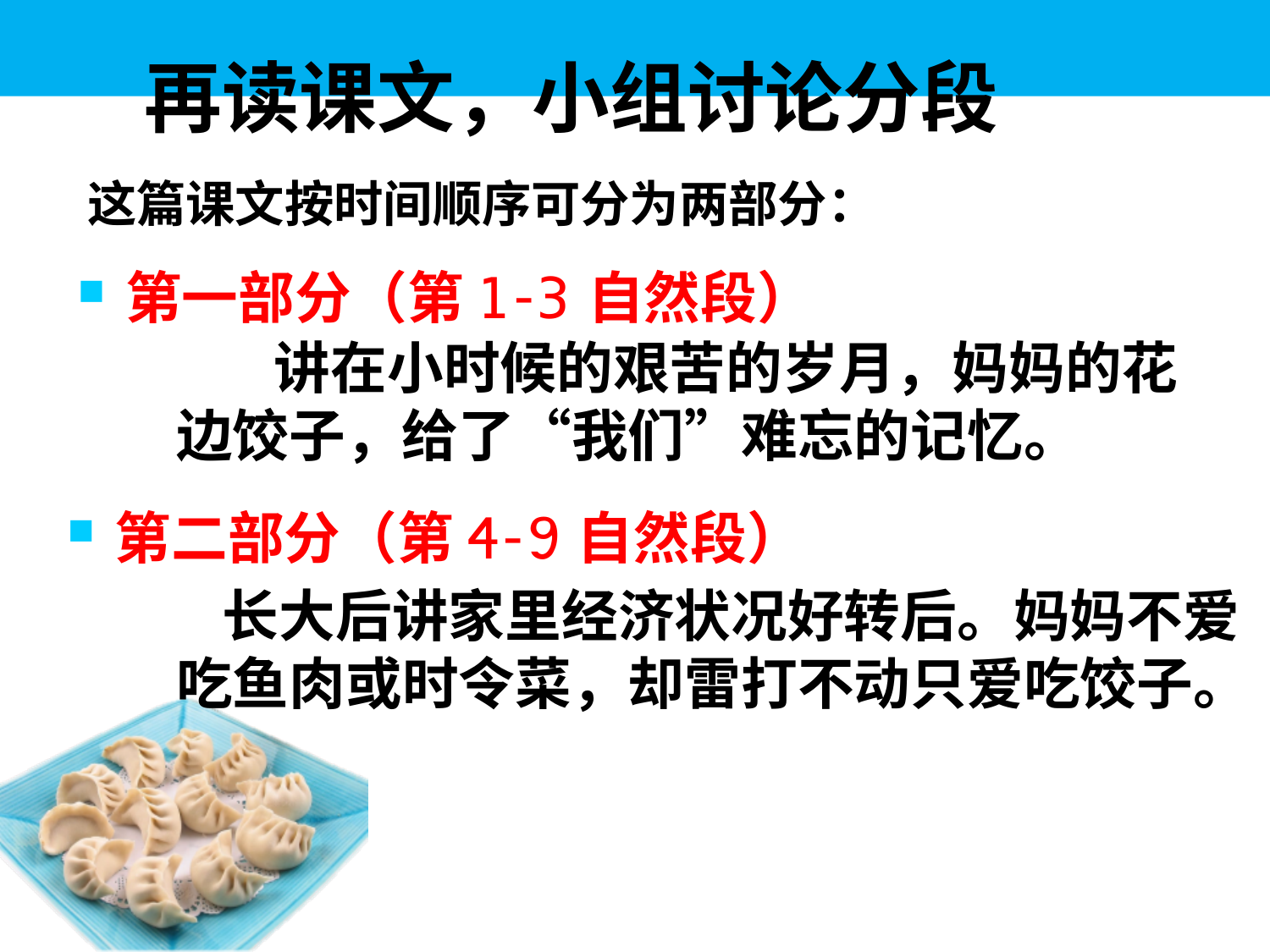

# 再读课文，小组讨论分段
这篇课文按时间顺序可分为两部分：
第一部分（第1-3自然段）
         讲在小时候的艰苦的岁月，妈妈的花边饺子，给了“我们”难忘的记忆。
第二部分（第4-9自然段）
     长大后讲家里经济状况好转后。妈妈不爱吃鱼肉或时令菜，却雷打不动只爱吃饺子。